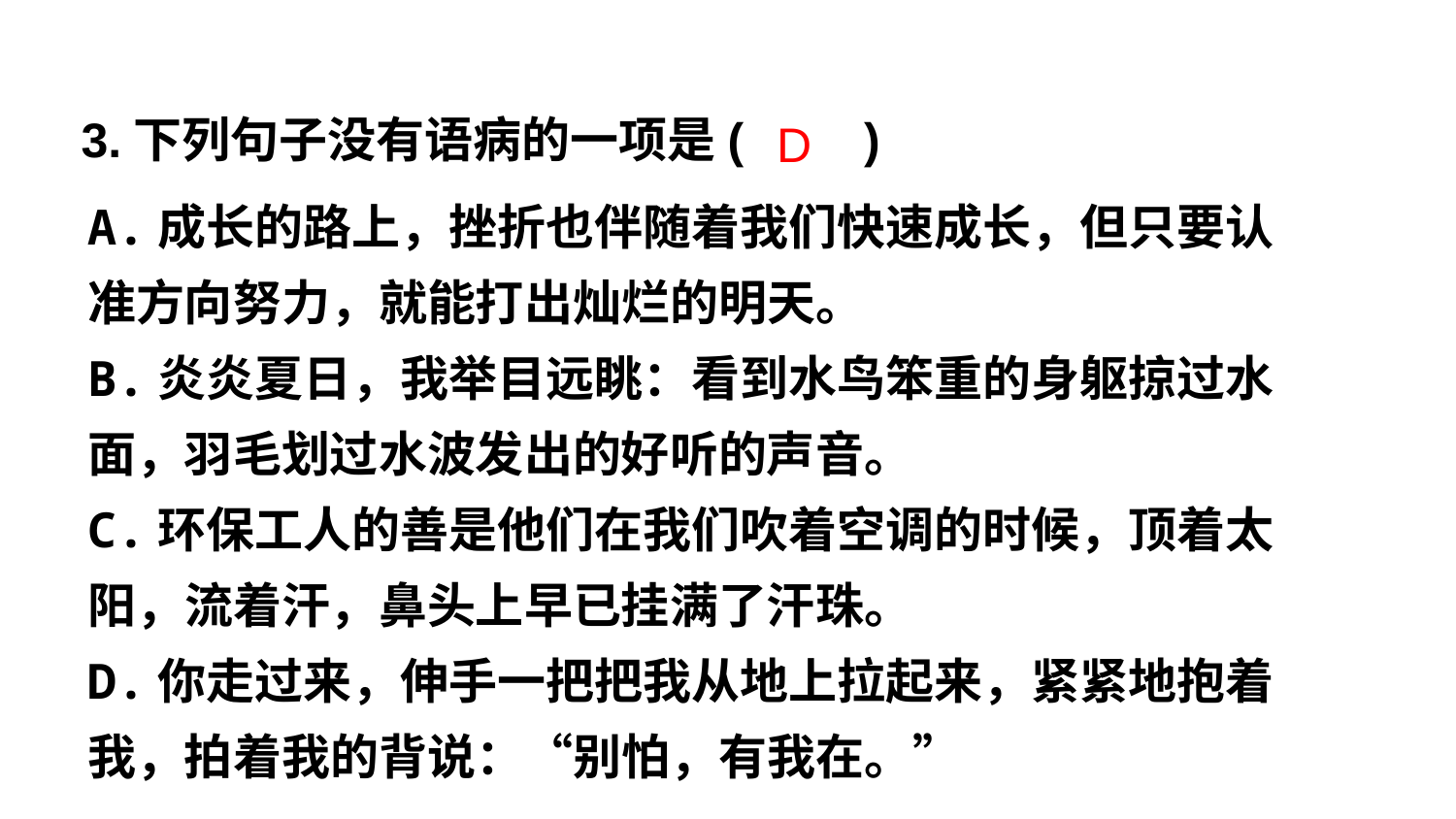

3.下列句子没有语病的一项是(　　)
D
A.成长的路上，挫折也伴随着我们快速成长，但只要认准方向努力，就能打出灿烂的明天。
B.炎炎夏日，我举目远眺：看到水鸟笨重的身躯掠过水面，羽毛划过水波发出的好听的声音。
C.环保工人的善是他们在我们吹着空调的时候，顶着太阳，流着汗，鼻头上早已挂满了汗珠。
D.你走过来，伸手一把把我从地上拉起来，紧紧地抱着我，拍着我的背说：“别怕，有我在。”